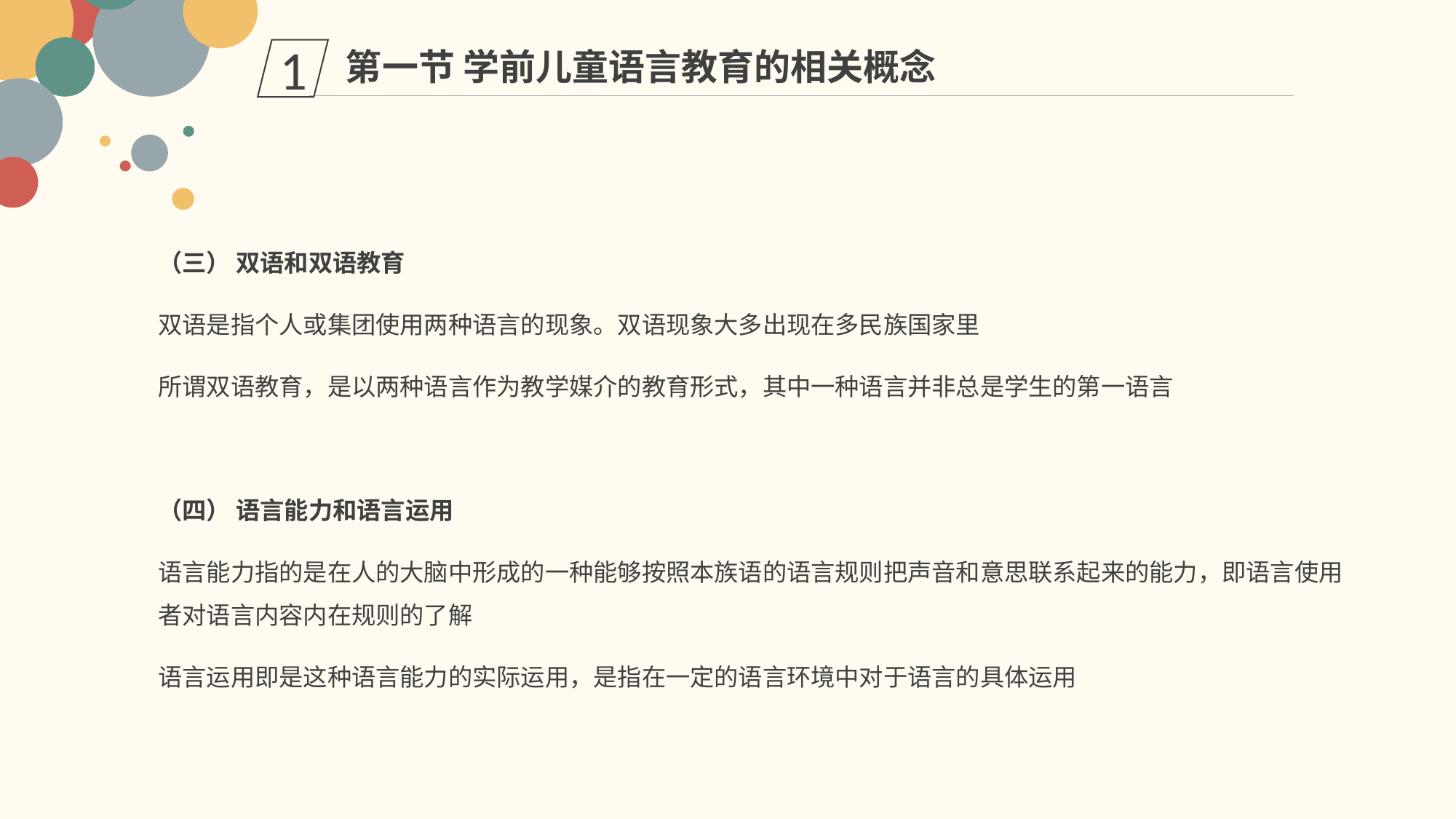

第一节 学前儿童语言教育的相关概念
1
（三） 双语和双语教育
双语是指个人或集团使用两种语言的现象。双语现象大多出现在多民族国家里
所谓双语教育，是以两种语言作为教学媒介的教育形式，其中一种语言并非总是学生的第一语言

（四） 语言能力和语言运用
语言能力指的是在人的大脑中形成的一种能够按照本族语的语言规则把声音和意思联系起来的能力，即语言使用者对语言内容内在规则的了解
语言运用即是这种语言能力的实际运用，是指在一定的语言环境中对于语言的具体运用